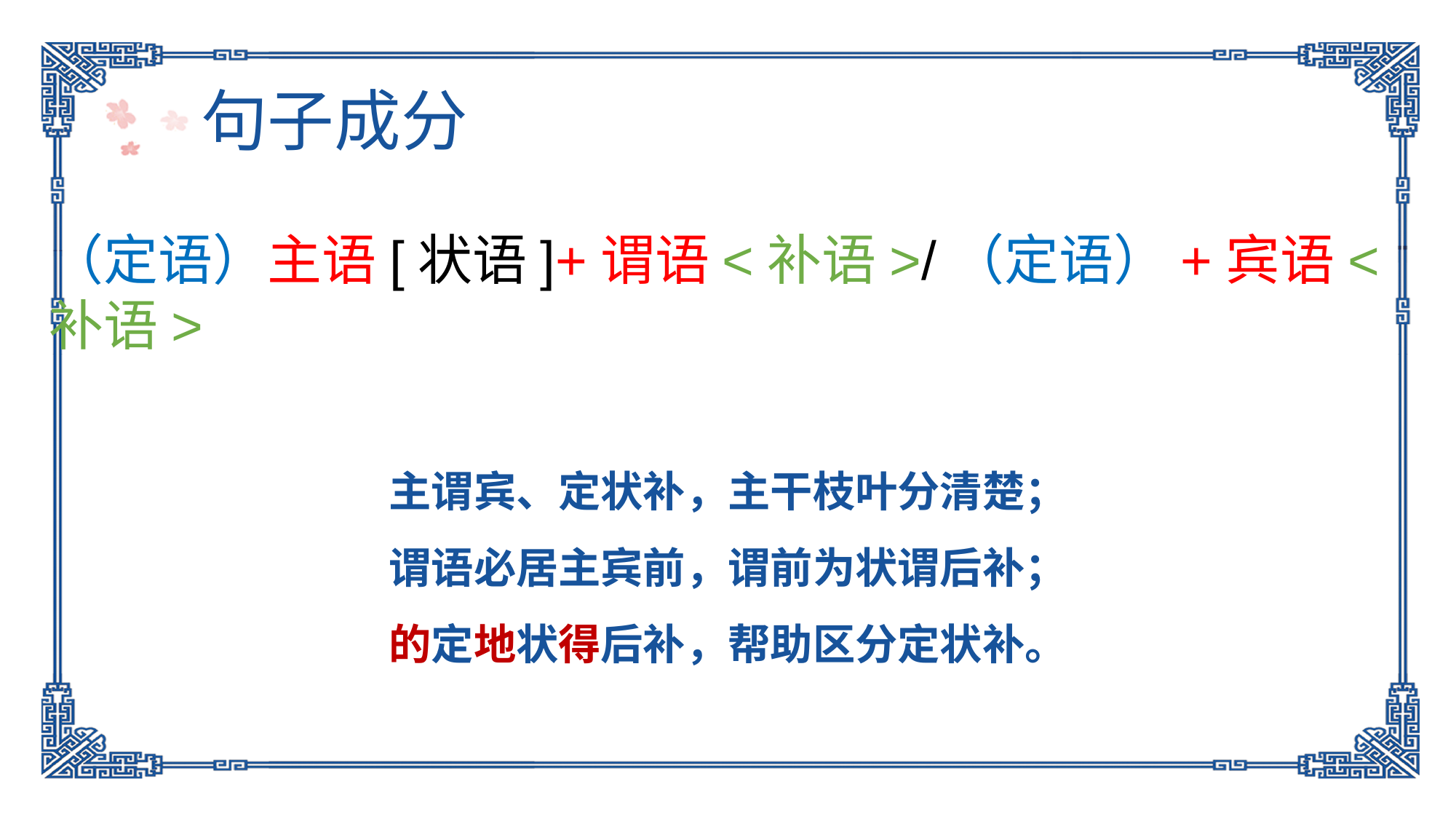

句子成分
（定语）主语[状语]+谓语<补语>/（定语）+宾语<补语>
主谓宾、定状补，主干枝叶分清楚；
谓语必居主宾前，谓前为状谓后补；
的定地状得后补，帮助区分定状补。